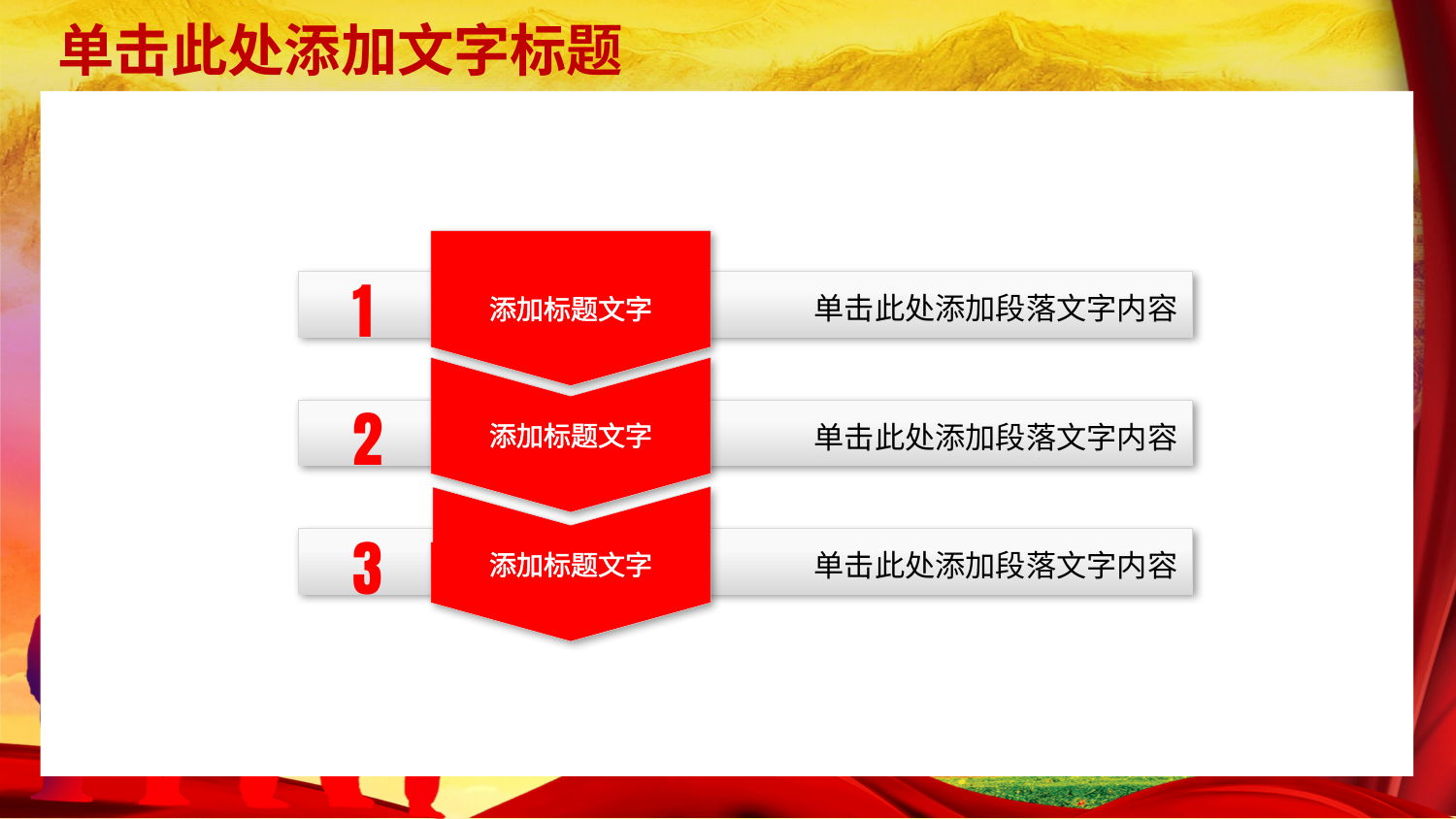

添加标题文字
1
单击此处添加段落文字内容
添加标题文字
2
单击此处添加段落文字内容
添加标题文字
3
单击此处添加段落文字内容